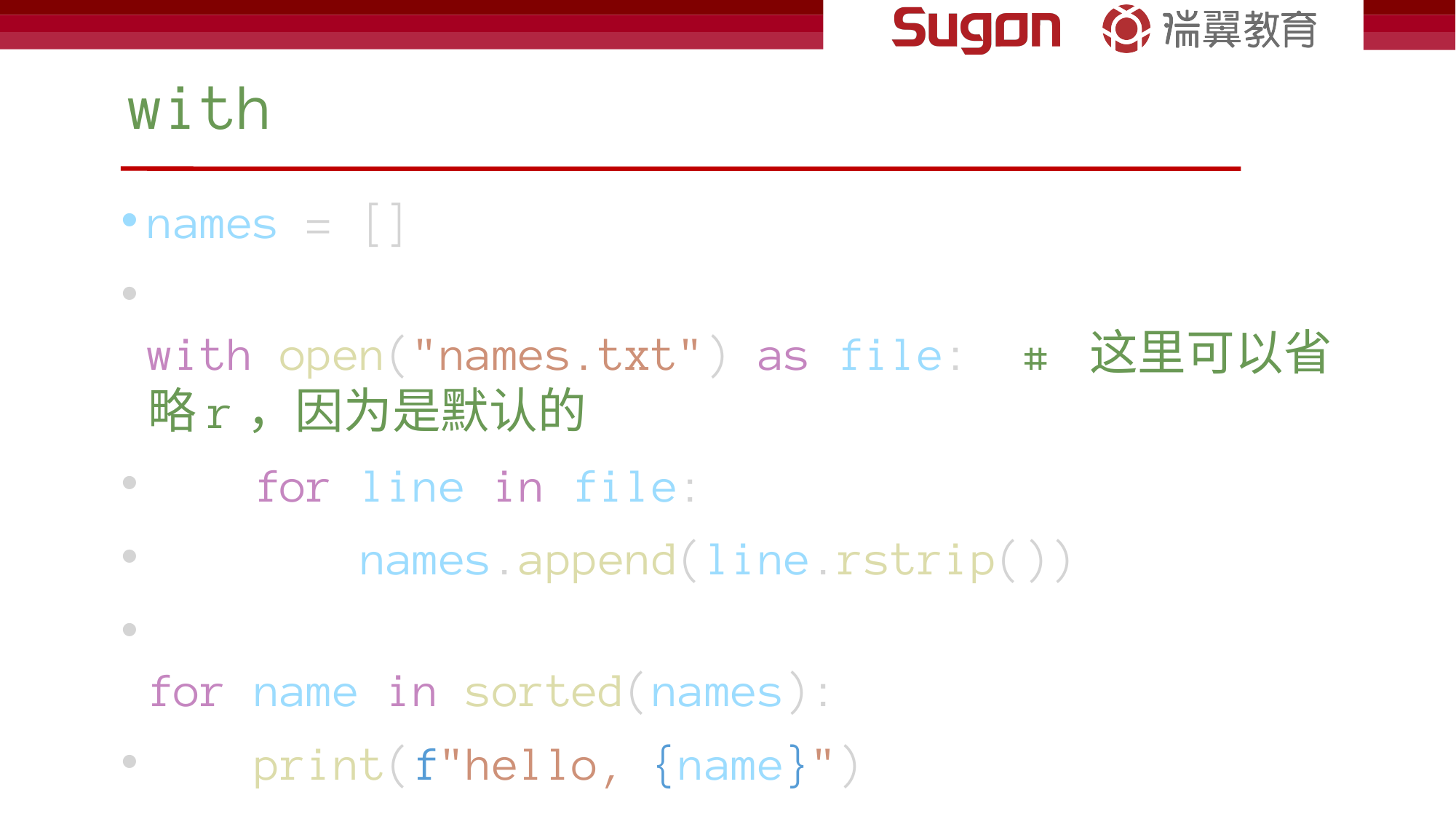

# with
names = []
with open("names.txt") as file:  # 这里可以省略r，因为是默认的
    for line in file:
        names.append(line.rstrip())
for name in sorted(names):
    print(f"hello, {name}")